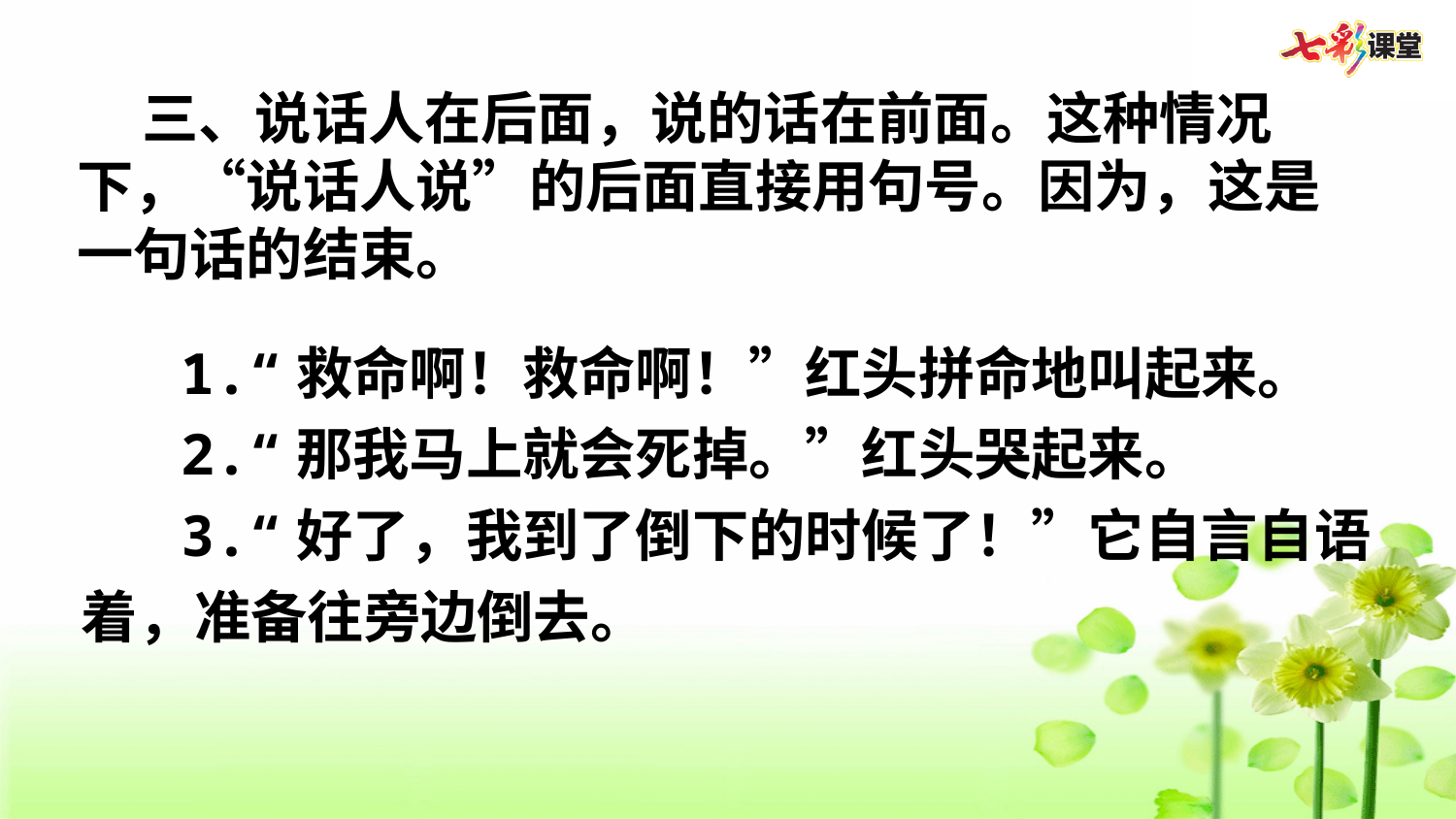

三、说话人在后面，说的话在前面。这种情况下，“说话人说”的后面直接用句号。因为，这是一句话的结束。
1.“救命啊！救命啊！”红头拼命地叫起来。
2.“那我马上就会死掉。”红头哭起来。
3.“好了，我到了倒下的时候了！”它自言自语着，准备往旁边倒去。